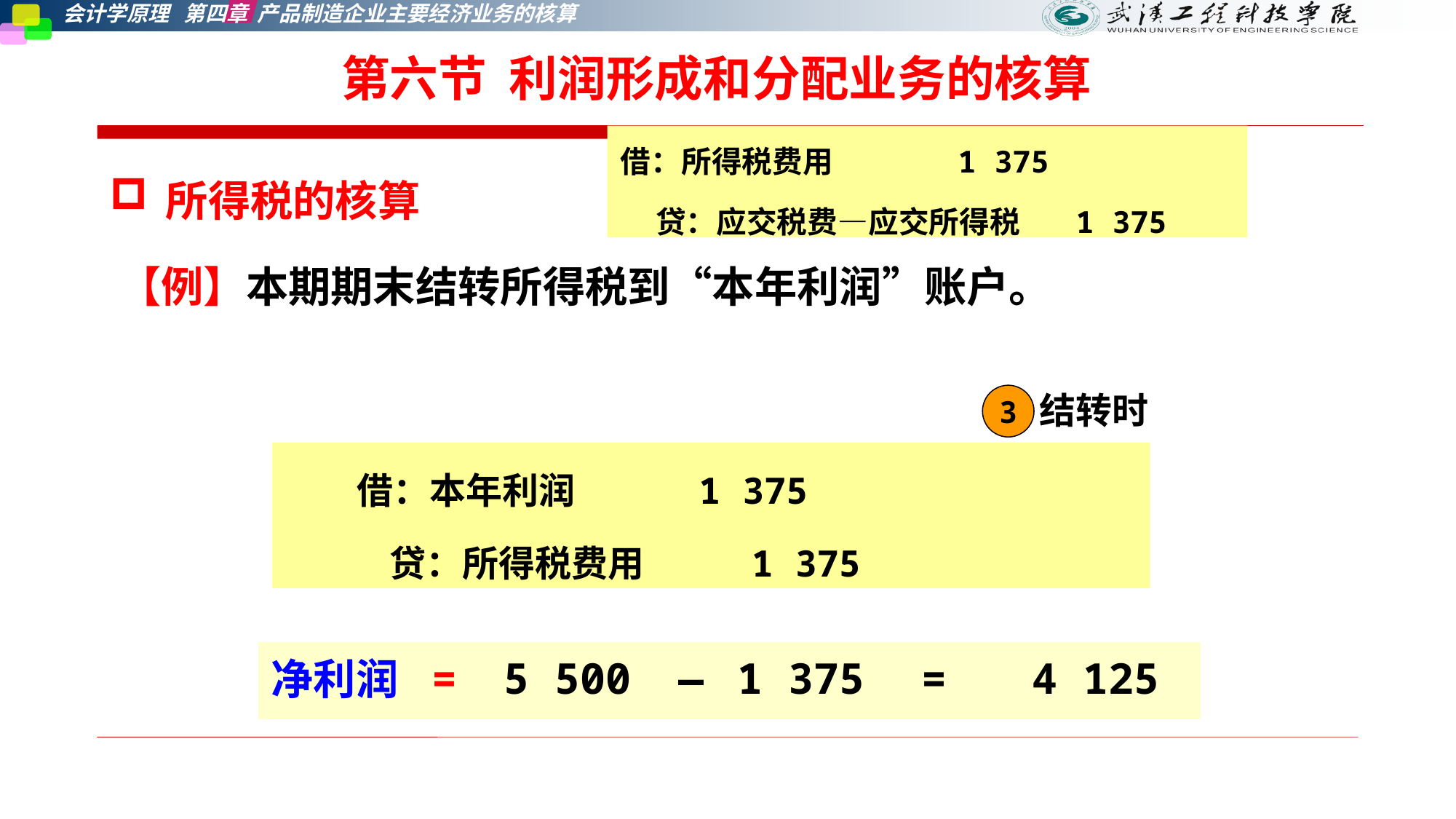

# 第六节  利润形成和分配业务的核算
借：所得税费用                 1 375
    贷：应交税费—应交所得税       1 375
所得税的核算
【例】本期期末结转所得税到“本年利润”账户。
结转时
3
        借：本年利润              1 375
            贷：所得税费用            1 375
| 净利润 | = | 5 500 | — | 1 375 | = | 4 125 |
| --- | --- | --- | --- | --- | --- | --- |